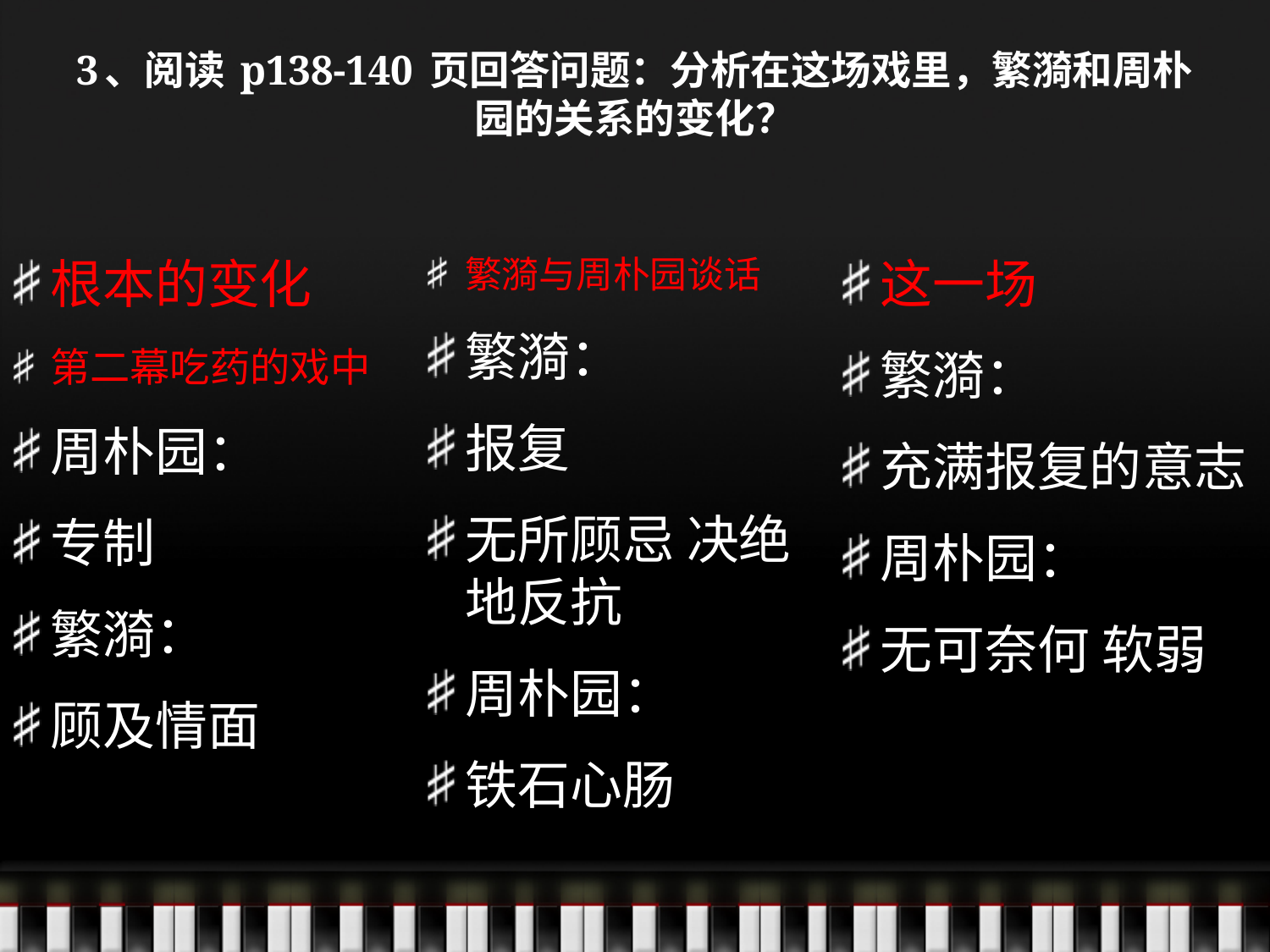

# 3、阅读 p138-140 页回答问题：分析在这场戏里，繁漪和周朴园的关系的变化？
根本的变化
第二幕吃药的戏中
周朴园：
专制
繁漪：
顾及情面

繁漪与周朴园谈话
繁漪：
报复
无所顾忌 决绝地反抗
周朴园：
铁石心肠
这一场
繁漪：
充满报复的意志
周朴园：
无可奈何 软弱